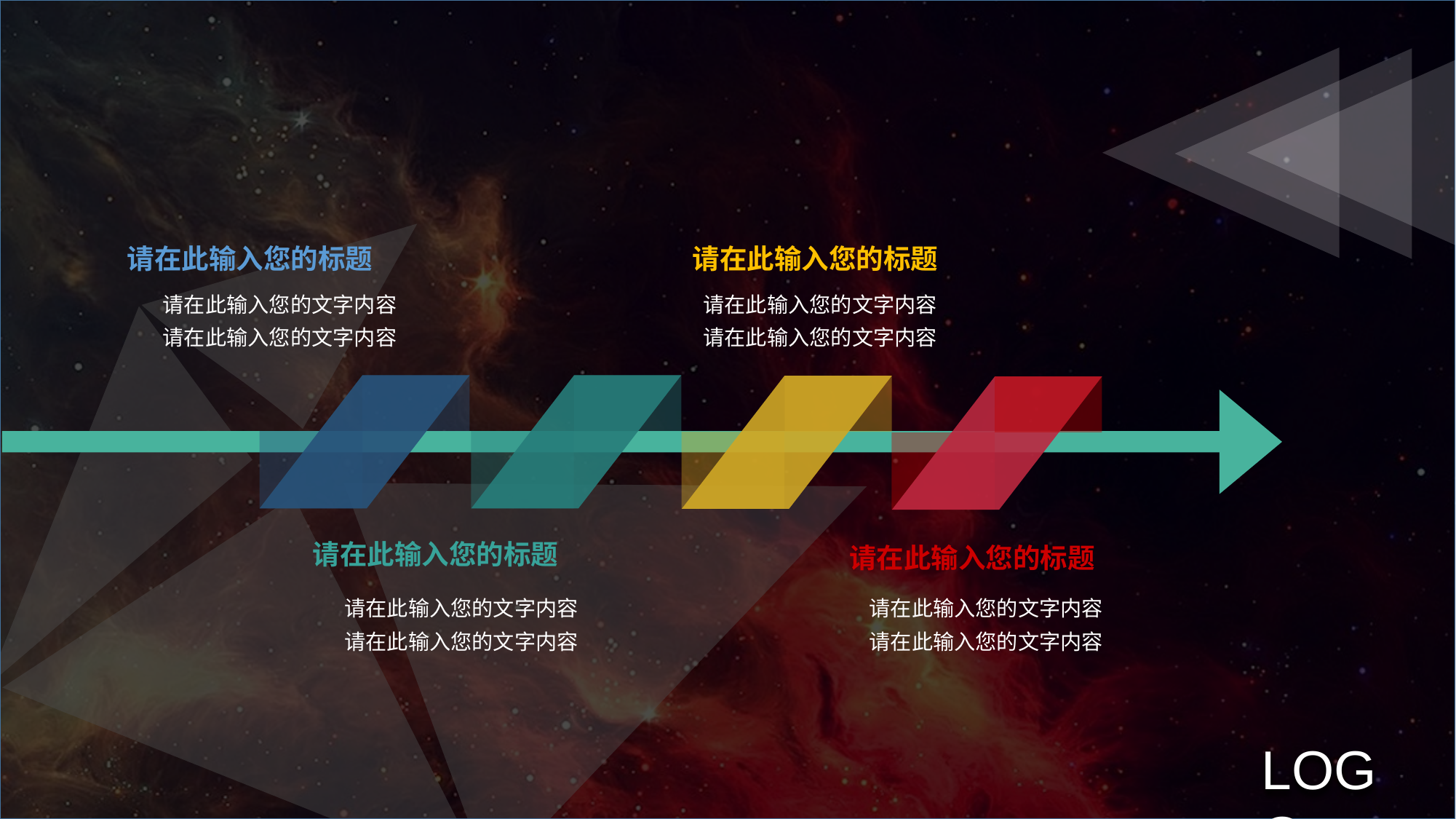

请在此输入您的标题
请在此输入您的标题
请在此输入您的文字内容
请在此输入您的文字内容
请在此输入您的文字内容
请在此输入您的文字内容

请在此输入您的标题
请在此输入您的标题
请在此输入您的文字内容
请在此输入您的文字内容
请在此输入您的文字内容
请在此输入您的文字内容
LOGO